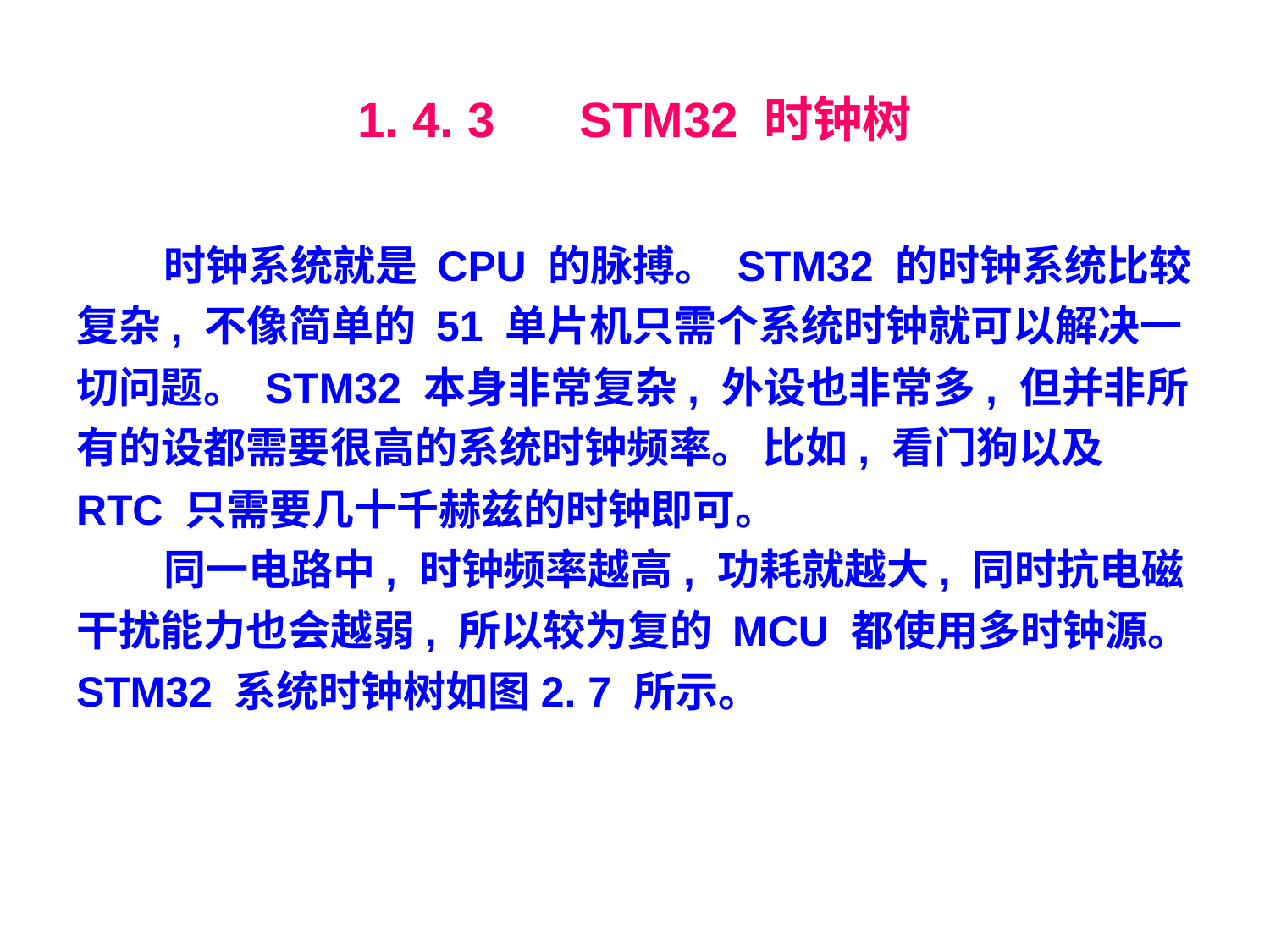

# 1. 4. 3　 STM32 时钟树
时钟系统就是 CPU 的脉搏。 STM32 的时钟系统比较复杂, 不像简单的 51 单片机只需个系统时钟就可以解决一切问题。 STM32 本身非常复杂, 外设也非常多, 但并非所有的设都需要很高的系统时钟频率。 比如, 看门狗以及 RTC 只需要几十千赫兹的时钟即可。
同一电路中, 时钟频率越高, 功耗就越大, 同时抗电磁干扰能力也会越弱, 所以较为复的 MCU 都使用多时钟源。 STM32 系统时钟树如图2. 7 所示。